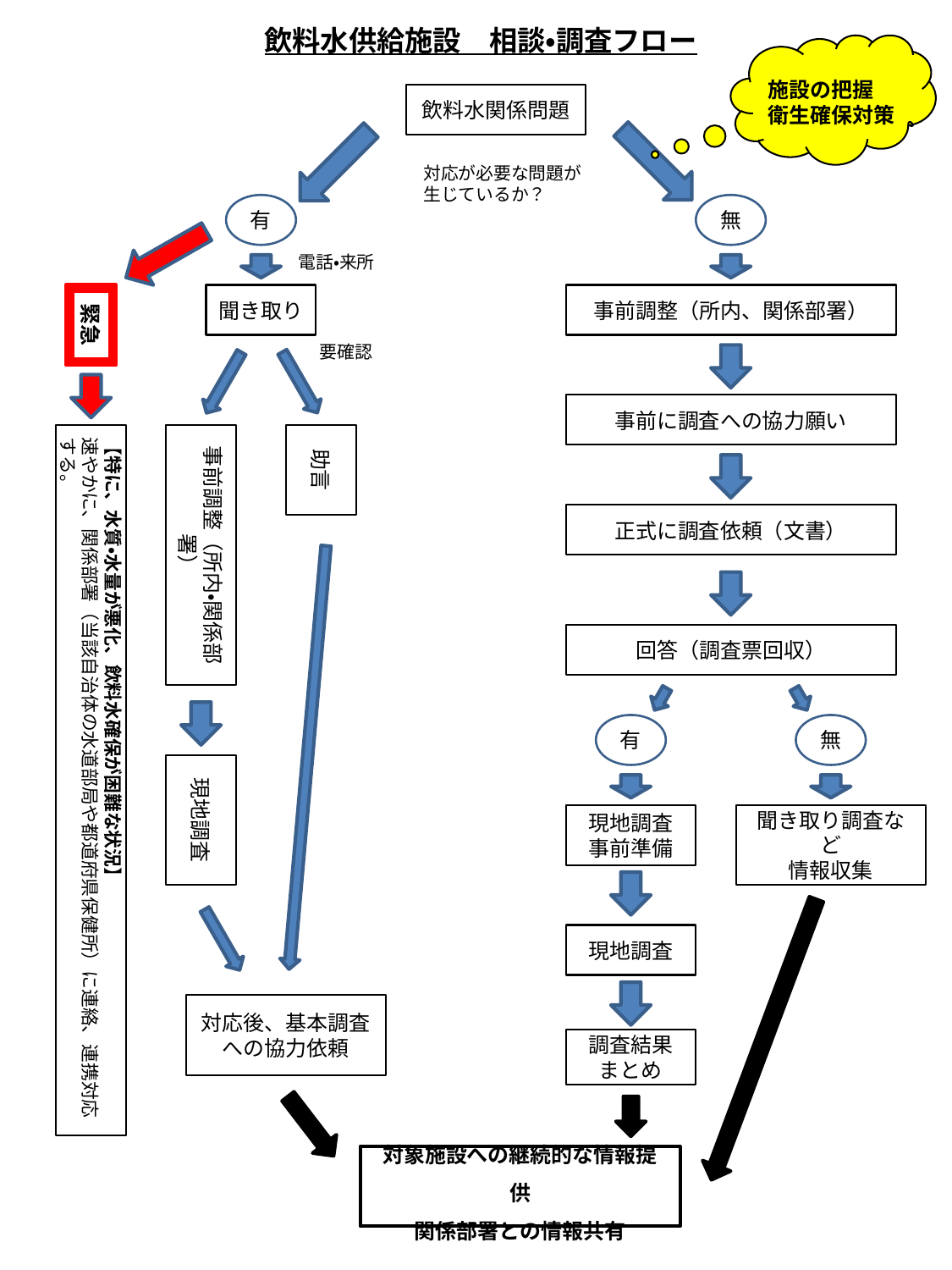

# 飲料水供給施設　相談・調査フロー

施設の把握
衛生確保対策
飲料水関係問題

対応が必要な問題が生じているか？
有
無

電話・来所

緊急
聞き取り
事前調整（所内、関係部署）
要確認

事前に調査への協力願い
【特に、水質・水量が悪化、飲料水確保が困難な状況】
速やかに、関係部署（当該自治体の水道部局や都道府県保健所）に連絡、連携対応する。
事前調整（所内・関係部署）
助言

正式に調査依頼（文書）

回答（調査票回収）

有
無
現地調査

現地調査事前準備
聞き取り調査など
情報収集

現地調査

対応後、基本調査への協力依頼

調査結果
まとめ

対象施設への継続的な情報提供
関係部署との情報共有